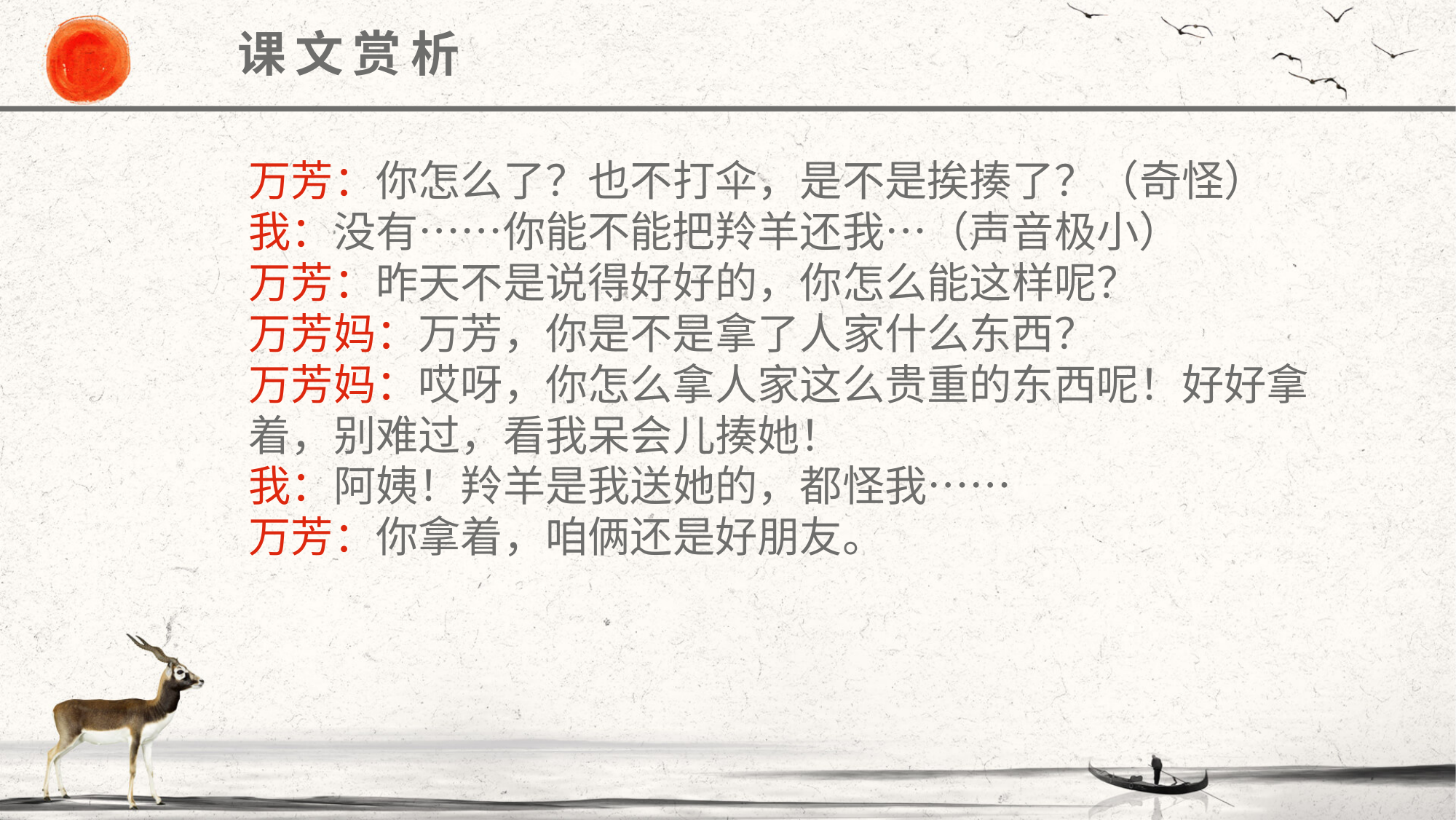

课文赏析

万芳：你怎么了？也不打伞，是不是挨揍了？（奇怪）
我：没有……你能不能把羚羊还我…（声音极小）
万芳：昨天不是说得好好的，你怎么能这样呢？
万芳妈：万芳，你是不是拿了人家什么东西？
万芳妈：哎呀，你怎么拿人家这么贵重的东西呢！好好拿着，别难过，看我呆会儿揍她！
我：阿姨！羚羊是我送她的，都怪我……
万芳：你拿着，咱俩还是好朋友。